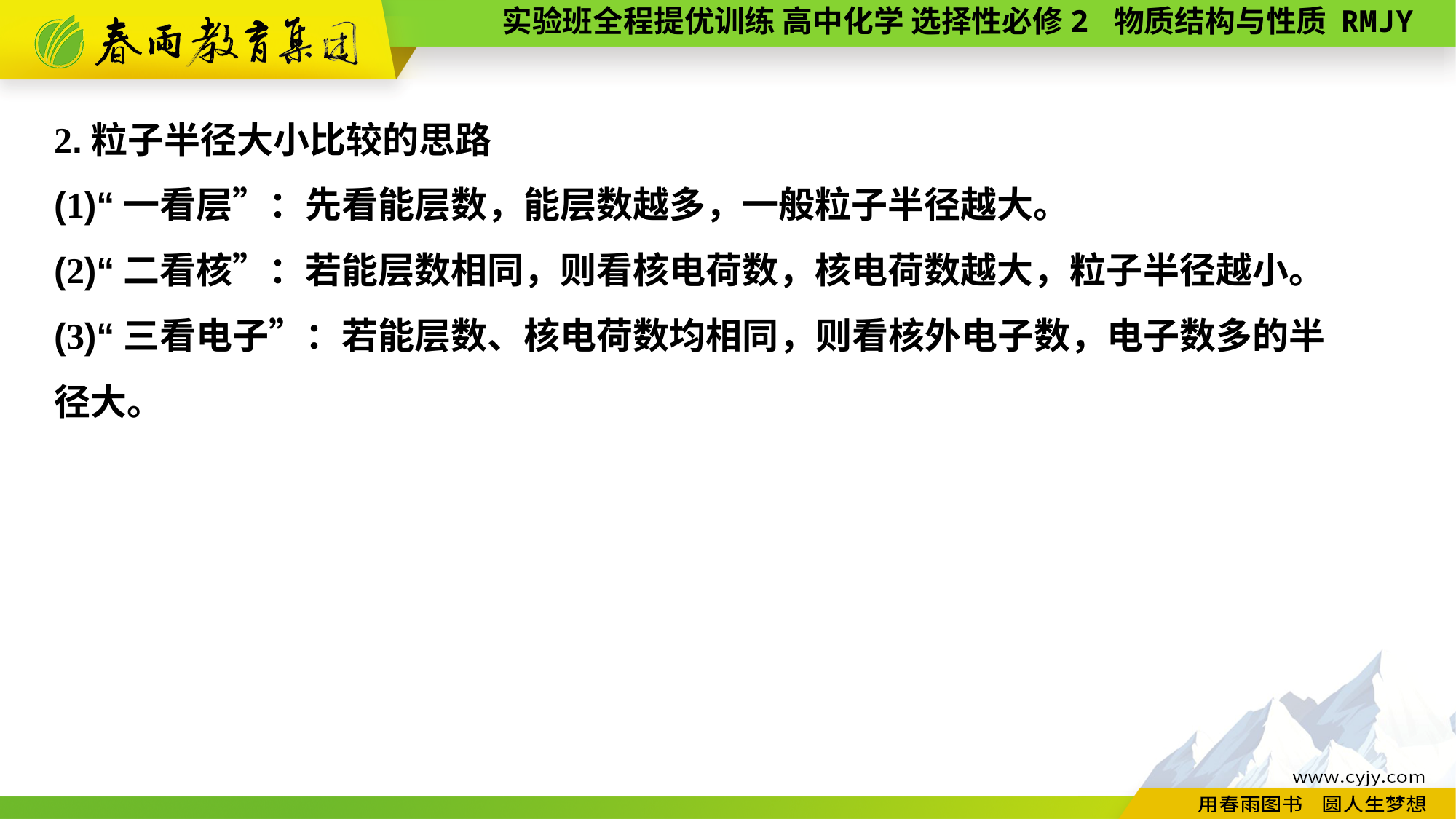

2.粒子半径大小比较的思路
(1)“一看层”：先看能层数，能层数越多，一般粒子半径越大。
(2)“二看核”：若能层数相同，则看核电荷数，核电荷数越大，粒子半径越小。
(3)“三看电子”：若能层数、核电荷数均相同，则看核外电子数，电子数多的半
径大。